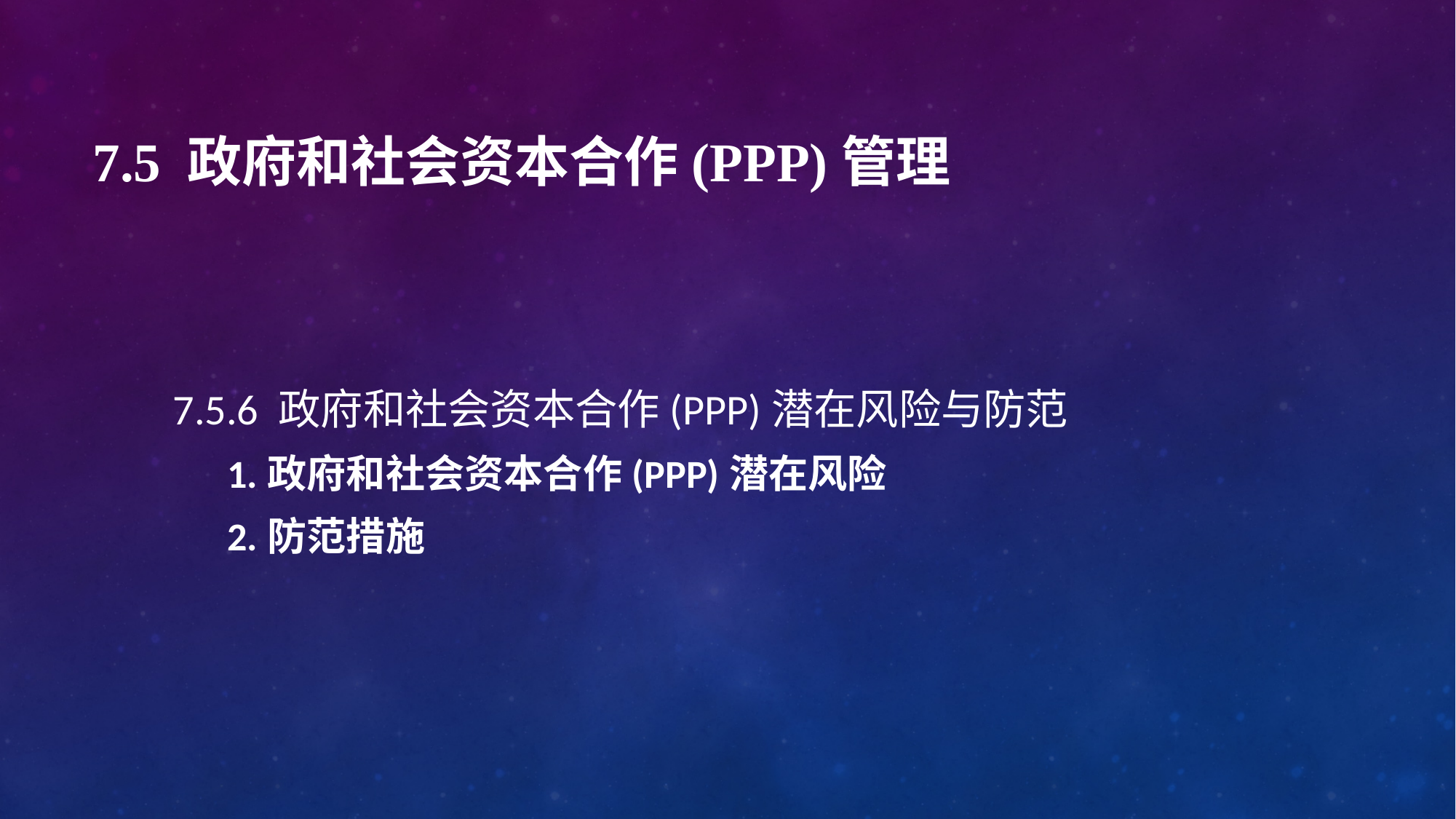

# 7.5 政府和社会资本合作(PPP)管理
7.5.6 政府和社会资本合作(PPP)潜在风险与防范
1.政府和社会资本合作(PPP)潜在风险
2.防范措施